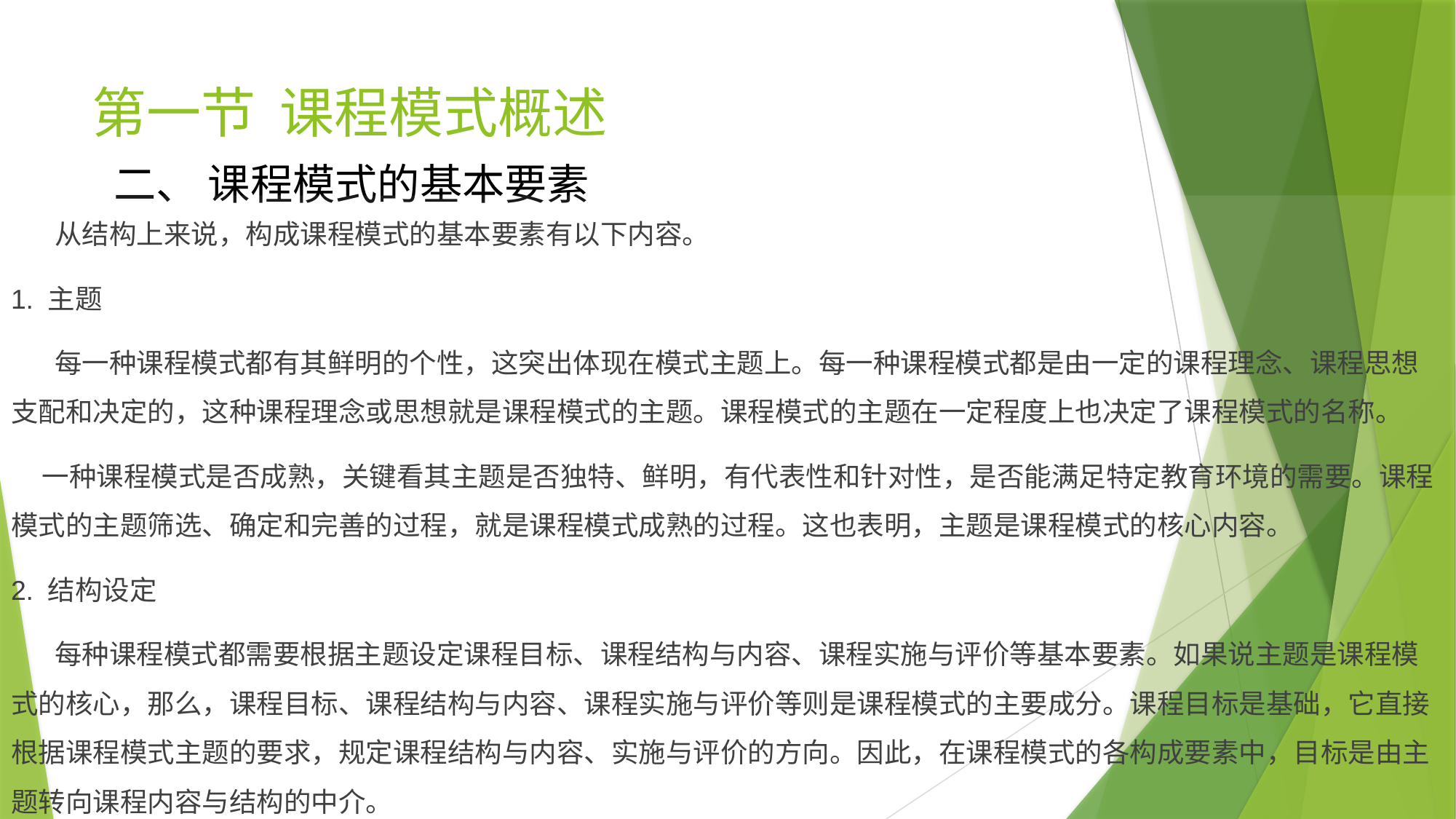

# 第一节  课程模式概述
二、 课程模式的基本要素
      从结构上来说，构成课程模式的基本要素有以下内容。
1. 主题
      每一种课程模式都有其鲜明的个性，这突出体现在模式主题上。每一种课程模式都是由一定的课程理念、课程思想支配和决定的，这种课程理念或思想就是课程模式的主题。课程模式的主题在一定程度上也决定了课程模式的名称。
    一种课程模式是否成熟，关键看其主题是否独特、鲜明，有代表性和针对性，是否能满足特定教育环境的需要。课程模式的主题筛选、确定和完善的过程，就是课程模式成熟的过程。这也表明，主题是课程模式的核心内容。
2. 结构设定
      每种课程模式都需要根据主题设定课程目标、课程结构与内容、课程实施与评价等基本要素。如果说主题是课程模式的核心，那么，课程目标、课程结构与内容、课程实施与评价等则是课程模式的主要成分。课程目标是基础，它直接根据课程模式主题的要求，规定课程结构与内容、实施与评价的方向。因此，在课程模式的各构成要素中，目标是由主题转向课程内容与结构的中介。